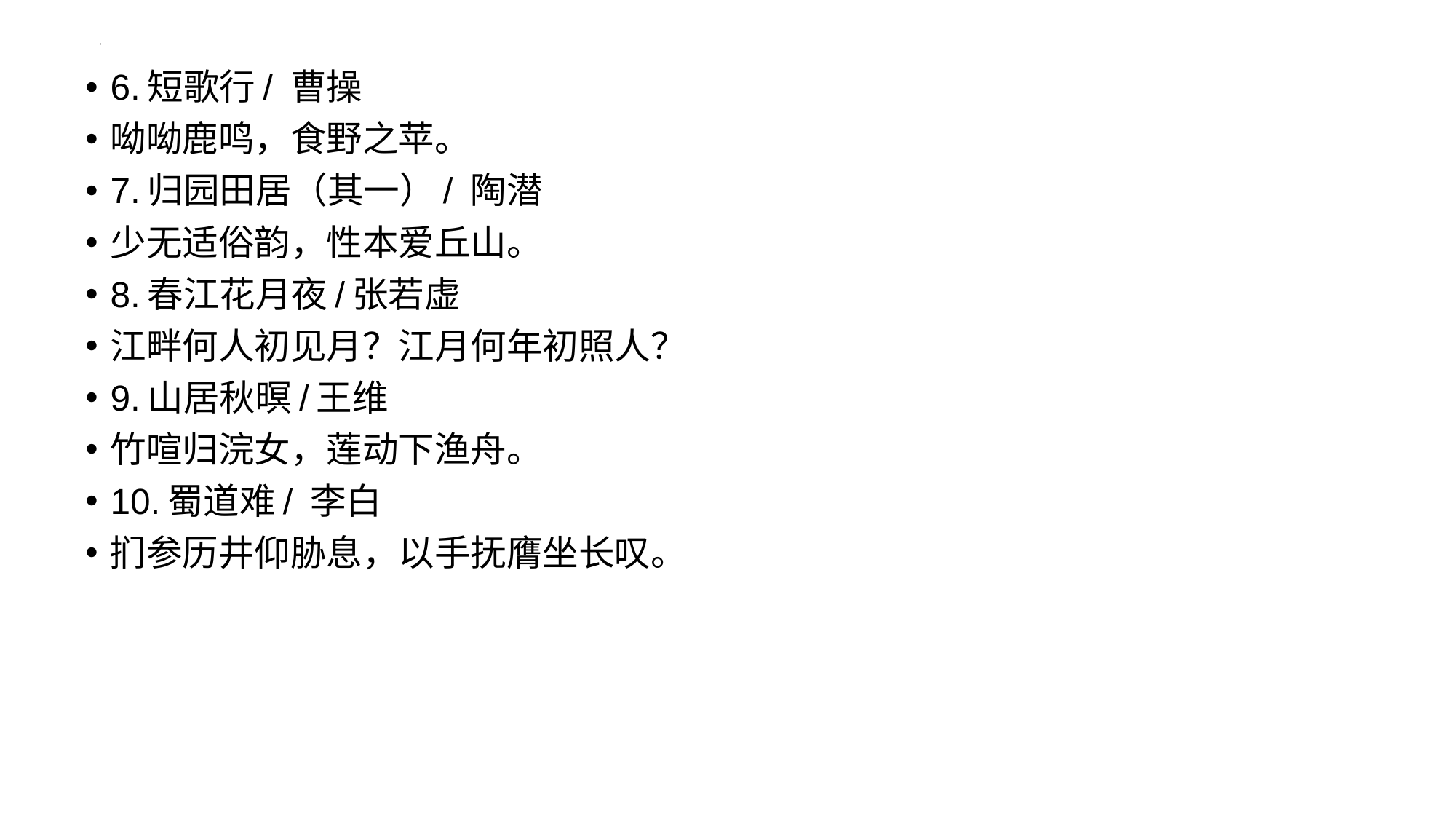

6.短歌行/ 曹操
呦呦鹿鸣，食野之苹。
7.归园田居（其一）/ 陶潜
少无适俗韵，性本爱丘山。
8.春江花月夜/张若虚
江畔何人初见月？江月何年初照人？
9.山居秋暝/王维
竹喧归浣女，莲动下渔舟。
10.蜀道难/ 李白
扪参历井仰胁息，以手抚膺坐长叹。